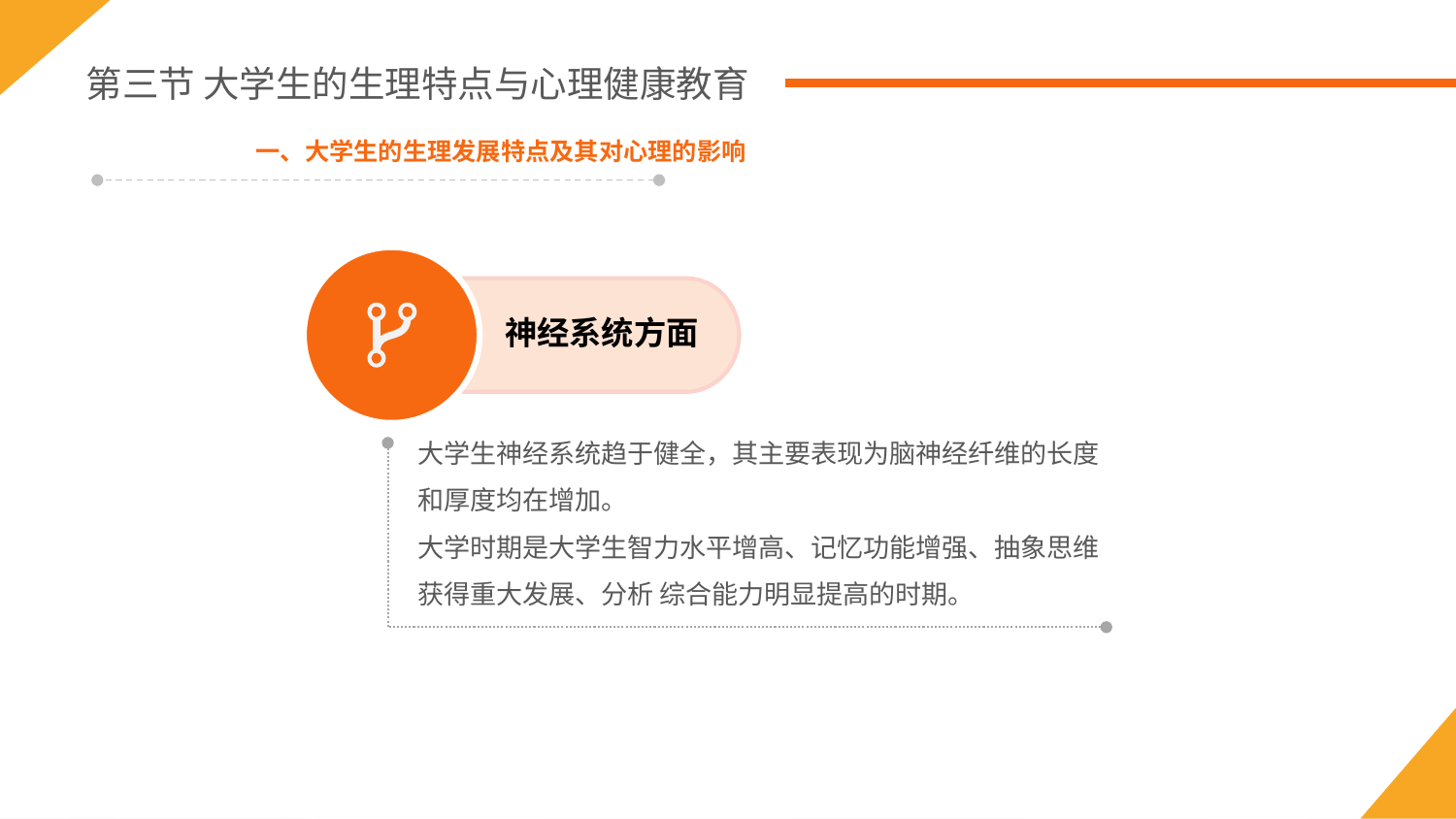

第三节 大学生的生理特点与心理健康教育
一、大学生的生理发展特点及其对心理的影响

神经系统方面
大学生神经系统趋于健全，其主要表现为脑神经纤维的长度和厚度均在增加。
大学时期是大学生智力水平增高、记忆功能增强、抽象思维获得重大发展、分析 综合能力明显提高的时期。
大学生体格迅速发育，突出表现为体重和身高的增加，骨化逐渐完成，肌纤维变粗，横向发展。